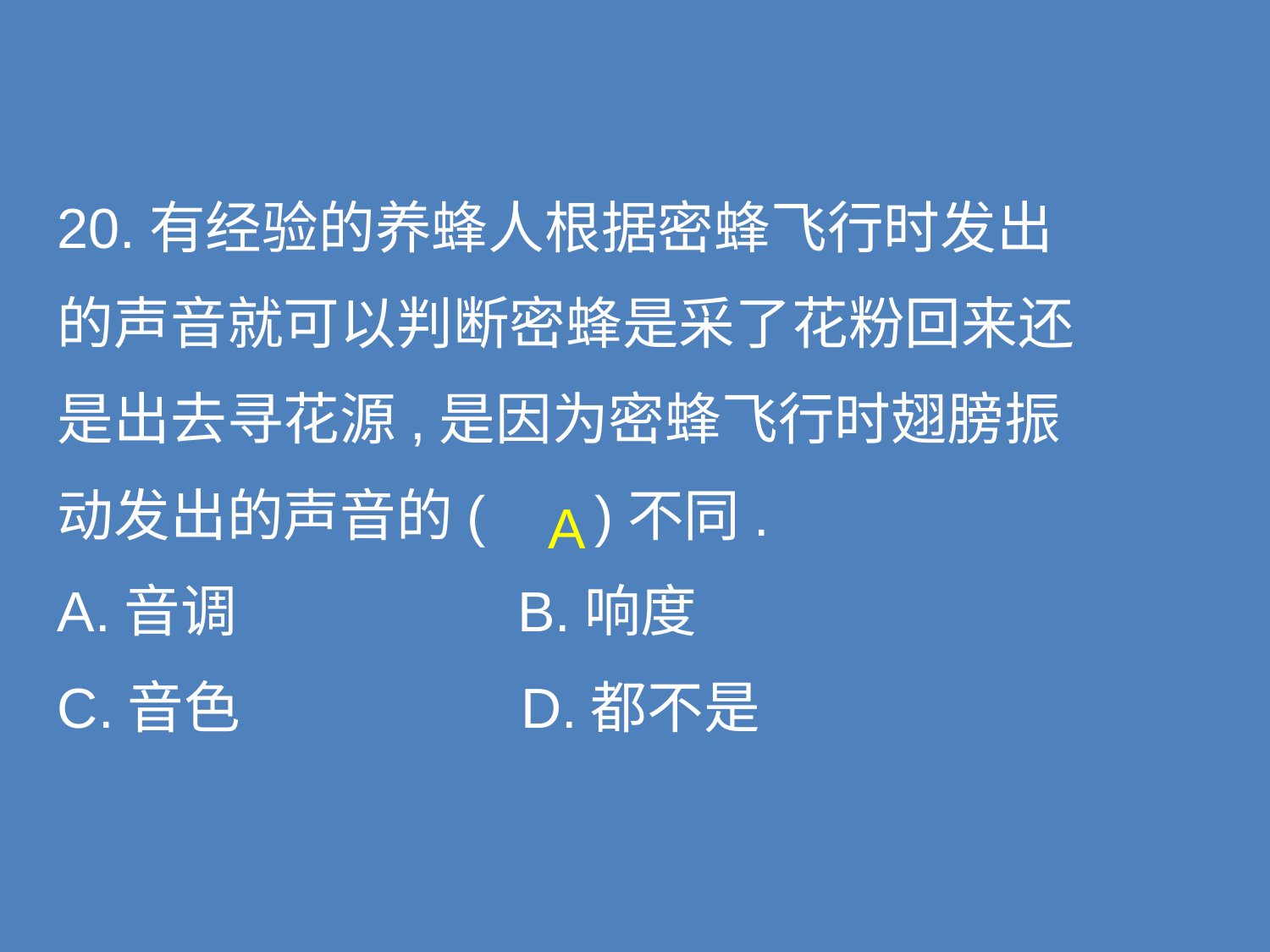

20.有经验的养蜂人根据密蜂飞行时发出
的声音就可以判断密蜂是采了花粉回来还
是出去寻花源,是因为密蜂飞行时翅膀振
动发出的声音的(       )不同.
A.音调                     B.响度
C.音色                     D.都不是
A